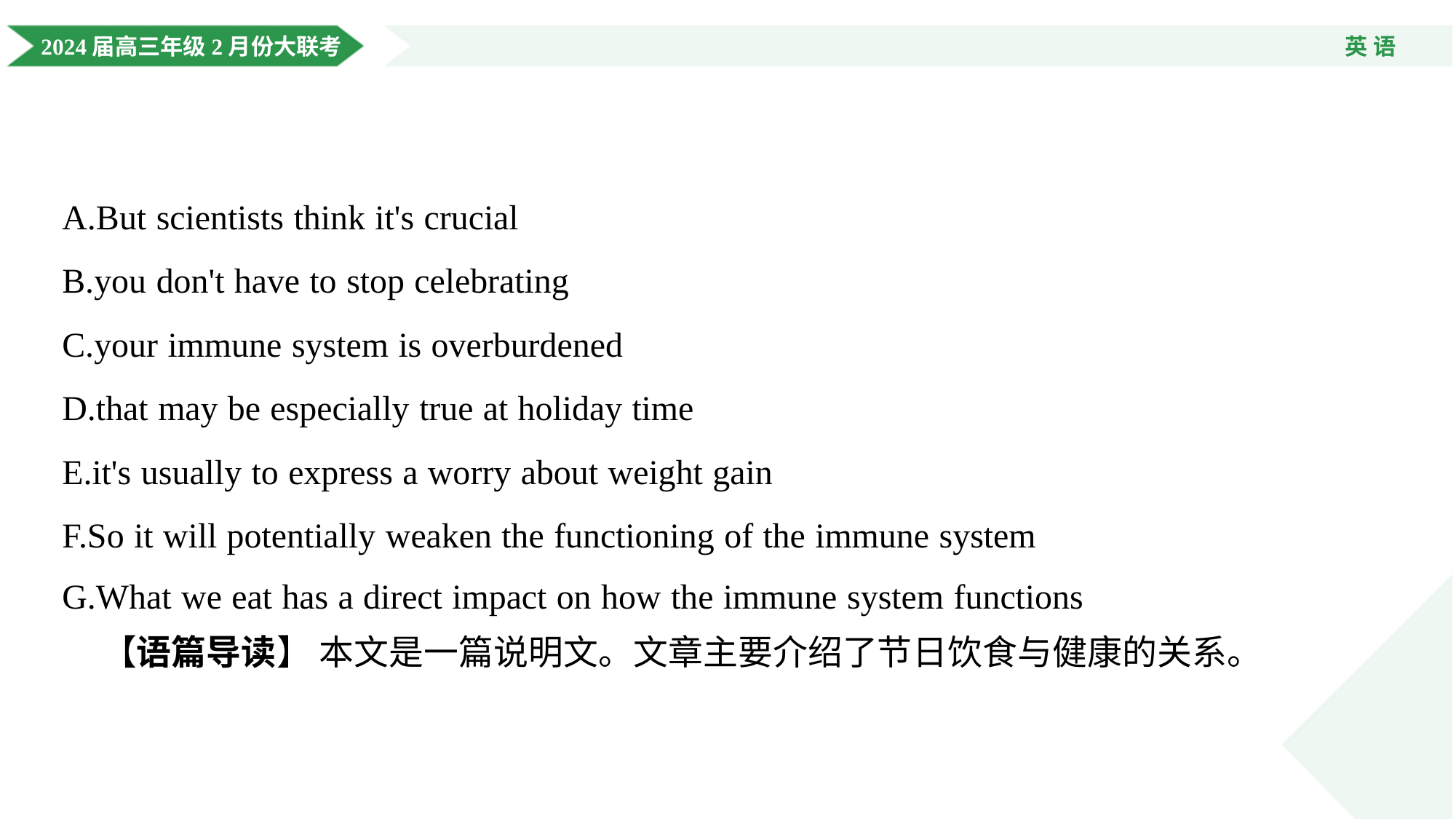

A.But scientists think it's crucial
B.you don't have to stop celebrating
C.your immune system is overburdened
D.that may be especially true at holiday time
E.it's usually to express a worry about weight gain
F.So it will potentially weaken the functioning of the immune system
G.What we eat has a direct impact on how the immune system functions
    【语篇导读】 本文是一篇说明文。文章主要介绍了节日饮食与健康的关系。